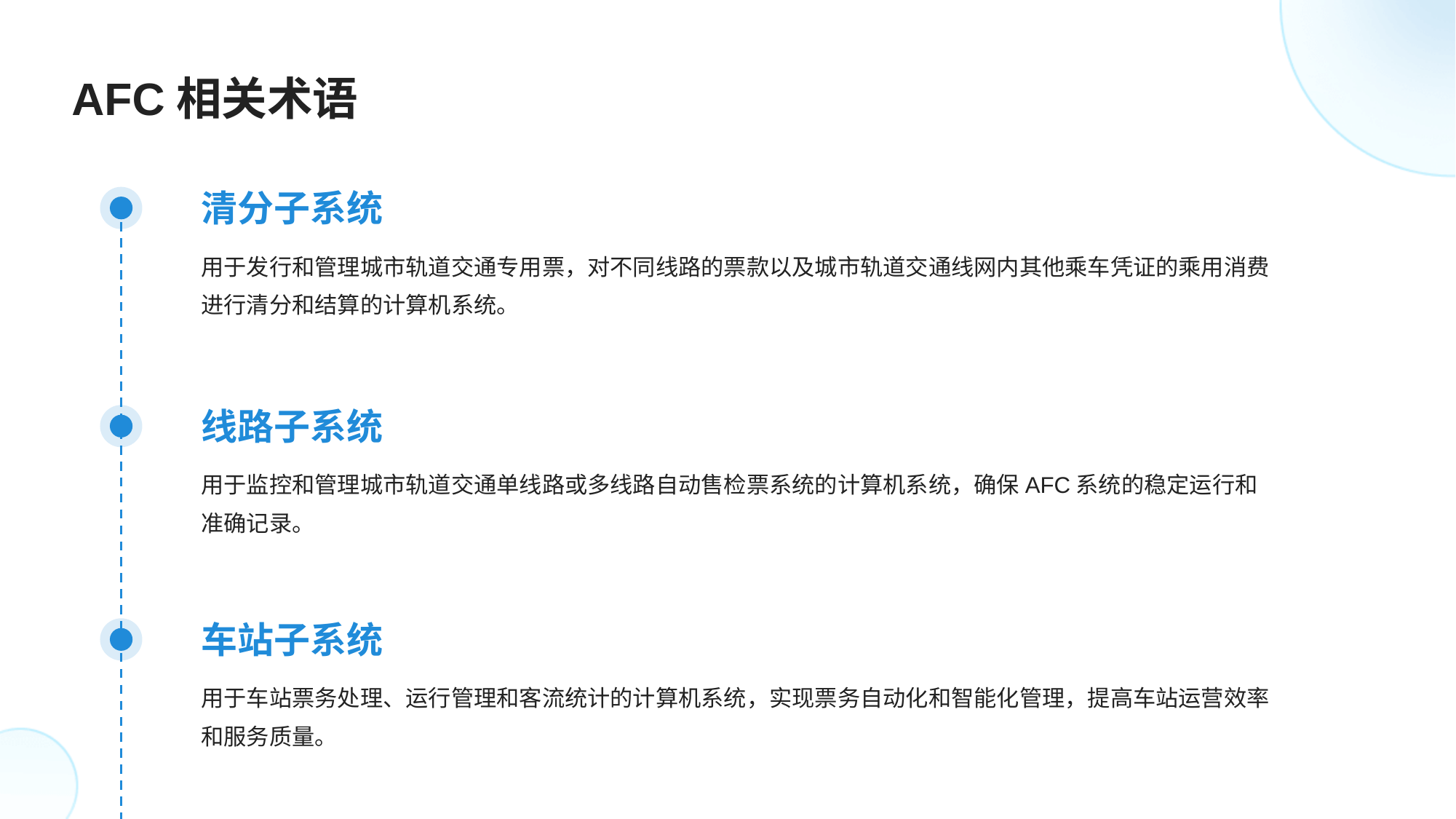

AFC相关术语
清分子系统

用于发行和管理城市轨道交通专用票，对不同线路的票款以及城市轨道交通线网内其他乘车凭证的乘用消费进行清分和结算的计算机系统。
线路子系统

用于监控和管理城市轨道交通单线路或多线路自动售检票系统的计算机系统，确保AFC系统的稳定运行和准确记录。
车站子系统

用于车站票务处理、运行管理和客流统计的计算机系统，实现票务自动化和智能化管理，提高车站运营效率和服务质量。